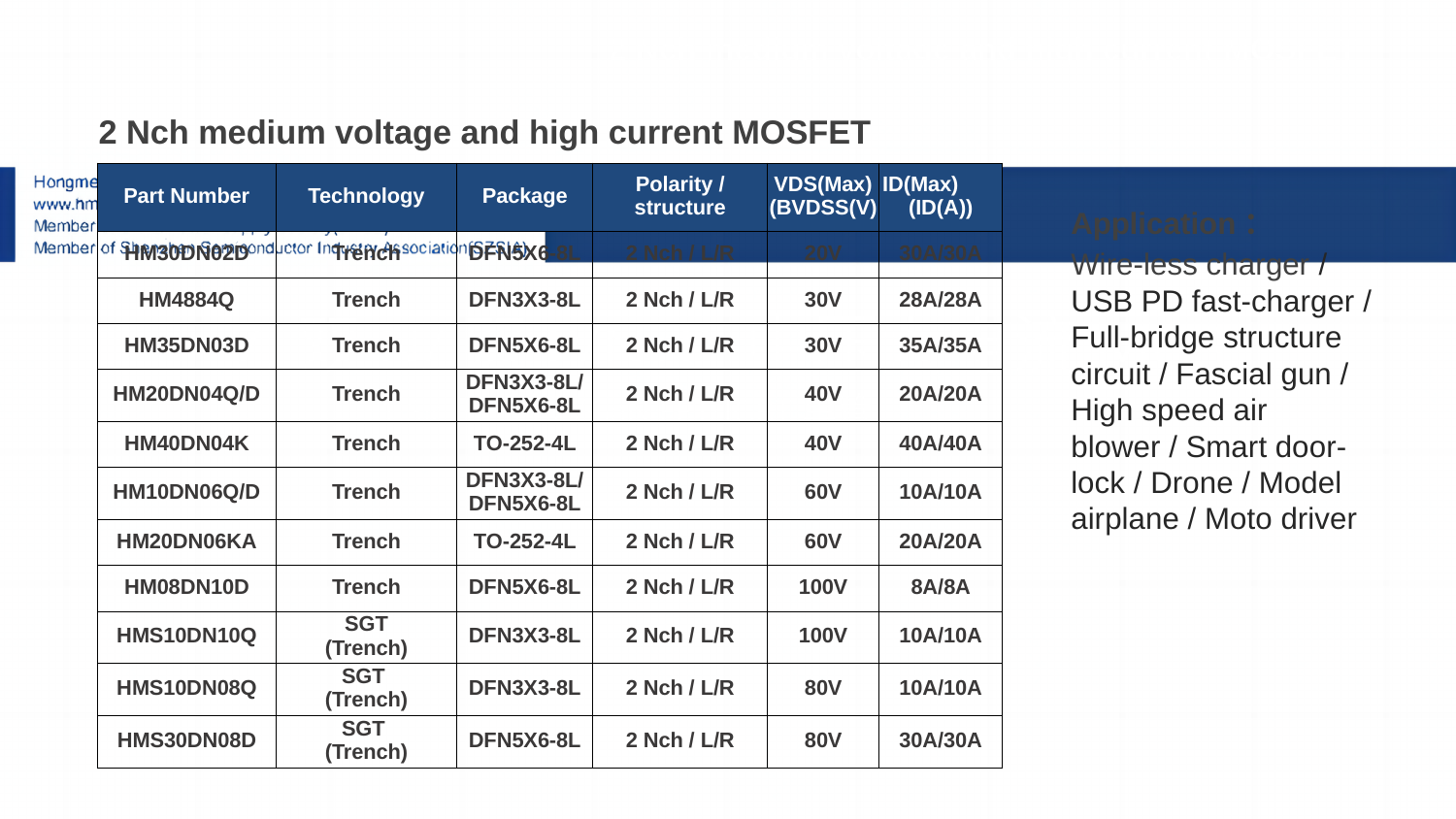

2 Nch medium voltage and high current MOSFET
| 2 Nch medium voltage and high current MOSFET |  |  |  |  |  |
| --- | --- | --- | --- | --- | --- |
| Part Number | Technology | Package | Polarity / structure | VDS(Max) (BVDSS(V) | ID(Max) (ID(A)) |
| HM30DN02D | Trench | DFN5X6-8L | 2 Nch / L/R | 20V | 30A/30A |
| HM4884Q | Trench | DFN3X3-8L | 2 Nch / L/R | 30V | 28A/28A |
| HM35DN03D | Trench | DFN5X6-8L | 2 Nch / L/R | 30V | 35A/35A |
| HM20DN04Q/D | Trench | DFN3X3-8L/ DFN5X6-8L | 2 Nch / L/R | 40V | 20A/20A |
| HM40DN04K | Trench | TO-252-4L | 2 Nch / L/R | 40V | 40A/40A |
| HM10DN06Q/D | Trench | DFN3X3-8L/ DFN5X6-8L | 2 Nch / L/R | 60V | 10A/10A |
| HM20DN06KA | Trench | TO-252-4L | 2 Nch / L/R | 60V | 20A/20A |
| HM08DN10D | Trench | DFN5X6-8L | 2 Nch / L/R | 100V | 8A/8A |
| HMS10DN10Q | SGT (Trench) | DFN3X3-8L | 2 Nch / L/R | 100V | 10A/10A |
| HMS10DN08Q | SGT (Trench) | DFN3X3-8L | 2 Nch / L/R | 80V | 10A/10A |
| HMS30DN08D | SGT (Trench) | DFN5X6-8L | 2 Nch / L/R | 80V | 30A/30A |
Application：
Wire-less charger / USB PD fast-charger / Full-bridge structure circuit / Fascial gun / High speed air blower / Smart door-lock / Drone / Model airplane / Moto driver

# 7.双N/双P/N+P 中压大电流MOS
1.Sic二极管/GaN FET/IGBT单管